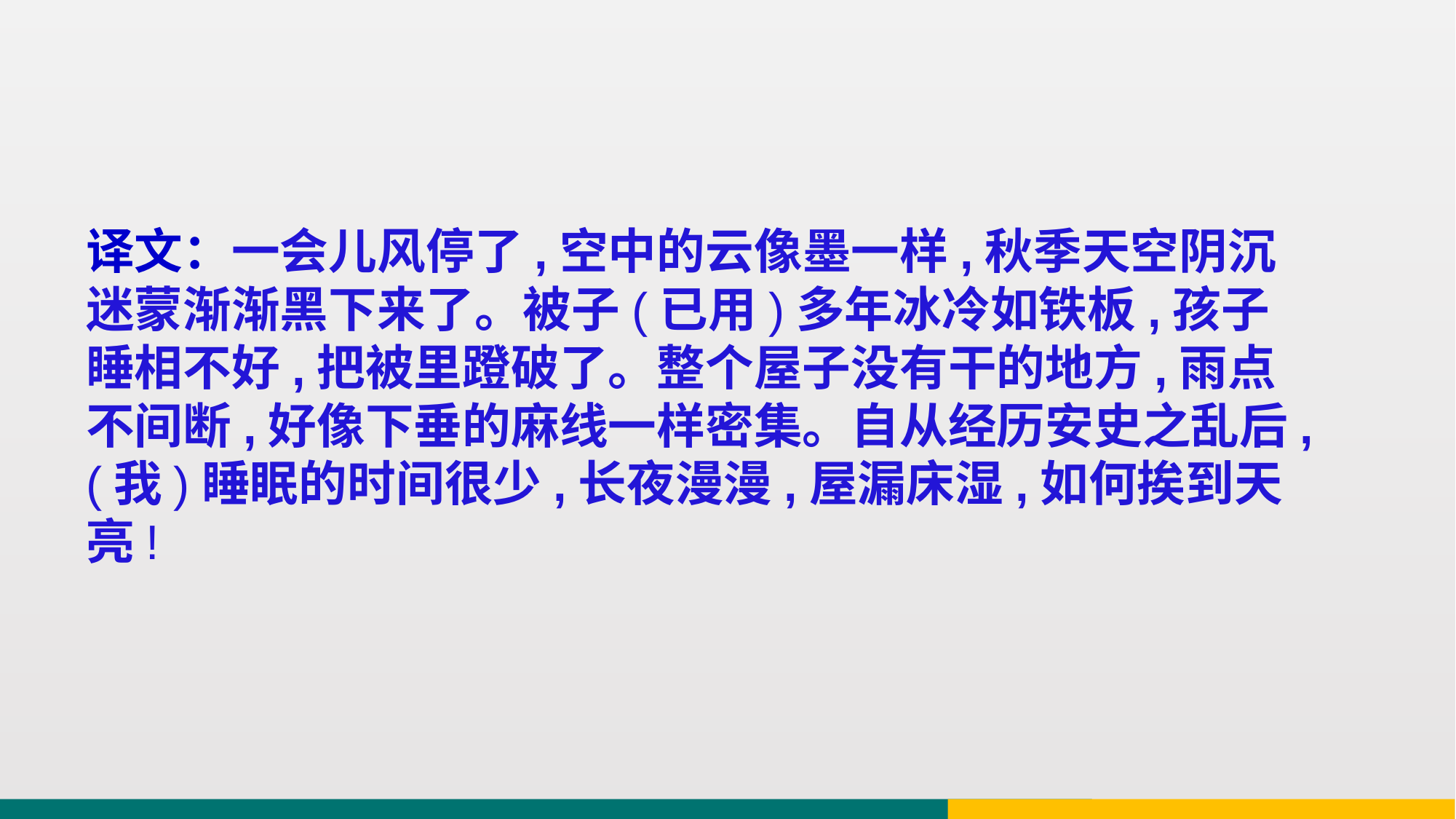

译文：一会儿风停了,空中的云像墨一样,秋季天空阴沉迷蒙渐渐黑下来了。被子(已用)多年冰冷如铁板,孩子睡相不好,把被里蹬破了。整个屋子没有干的地方,雨点不间断,好像下垂的麻线一样密集。自从经历安史之乱后,(我)睡眠的时间很少,长夜漫漫,屋漏床湿,如何挨到天亮!